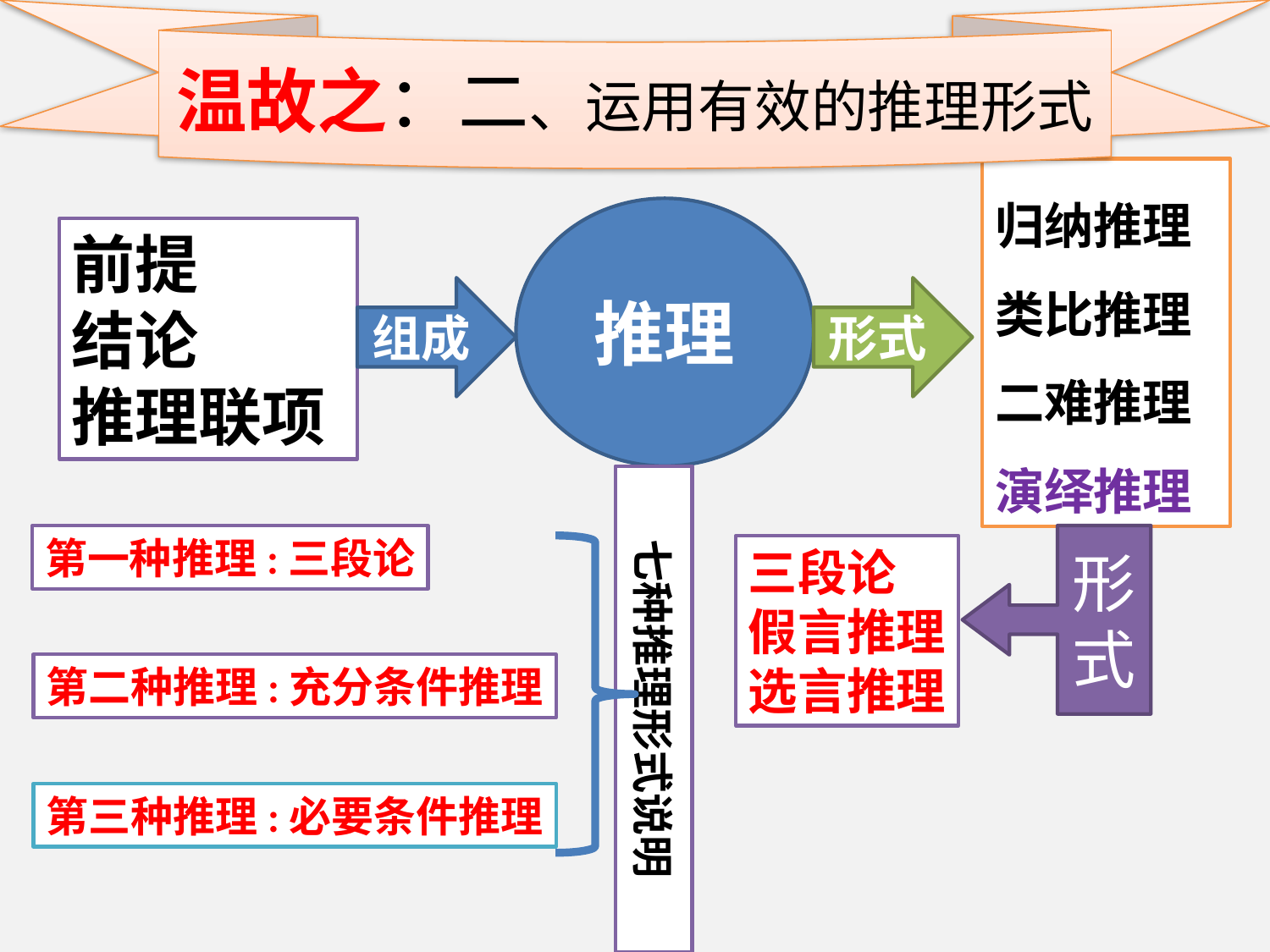

温故之：二、运用有效的推理形式
归纳推理
类比推理
二难推理演绎推理
推理
前提
结论
推理联项
组成
形式
七种推理形式说明
第一种推理:三段论
形式

三段论
假言推理
选言推理
第二种推理:充分条件推理
第三种推理:必要条件推理